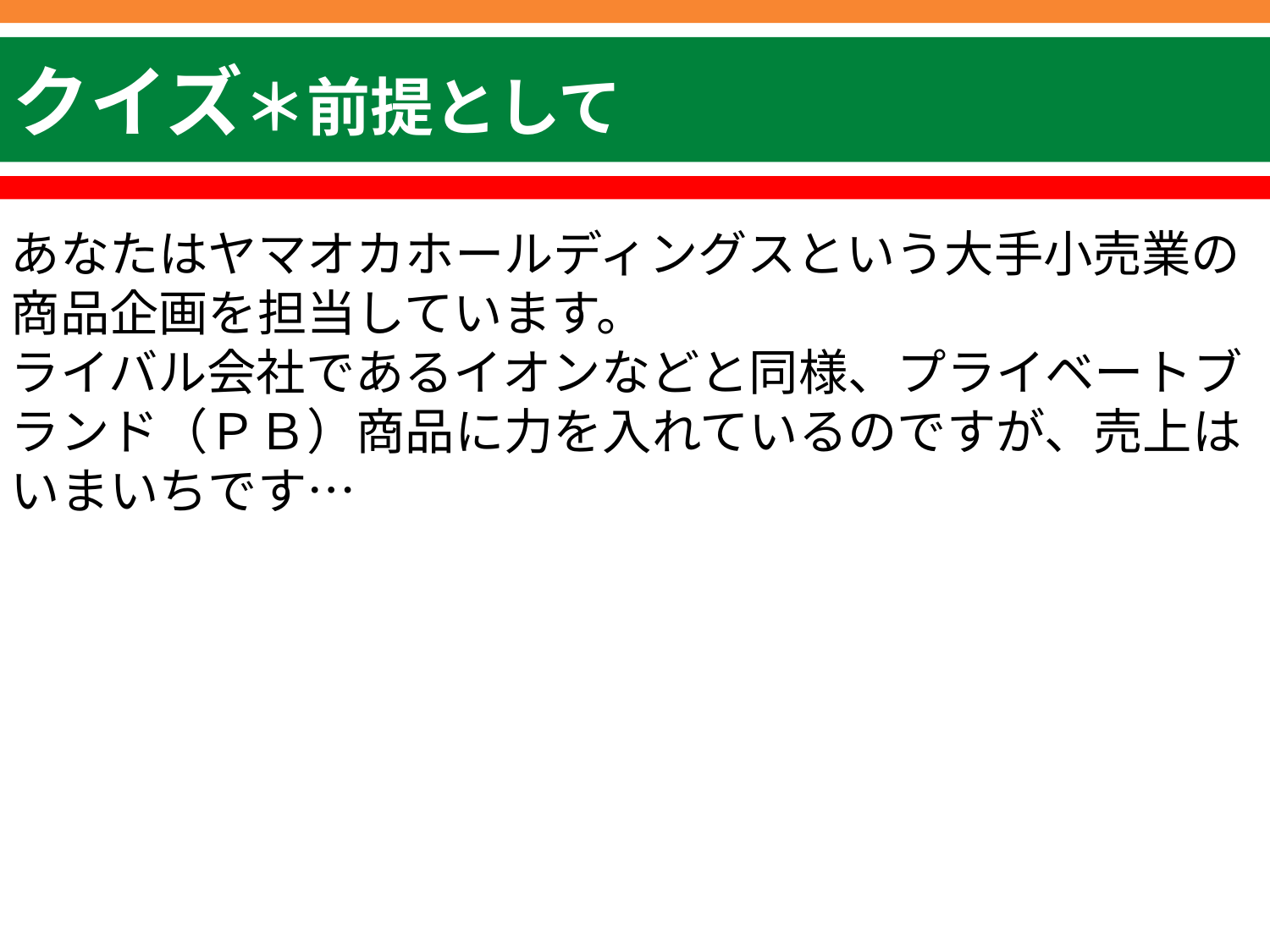

クイズ＊前提として

あなたはヤマオカホールディングスという大手小売業の商品企画を担当しています。
ライバル会社であるイオンなどと同様、プライベートブランド（ＰＢ）商品に力を入れているのですが、売上はいまいちです…